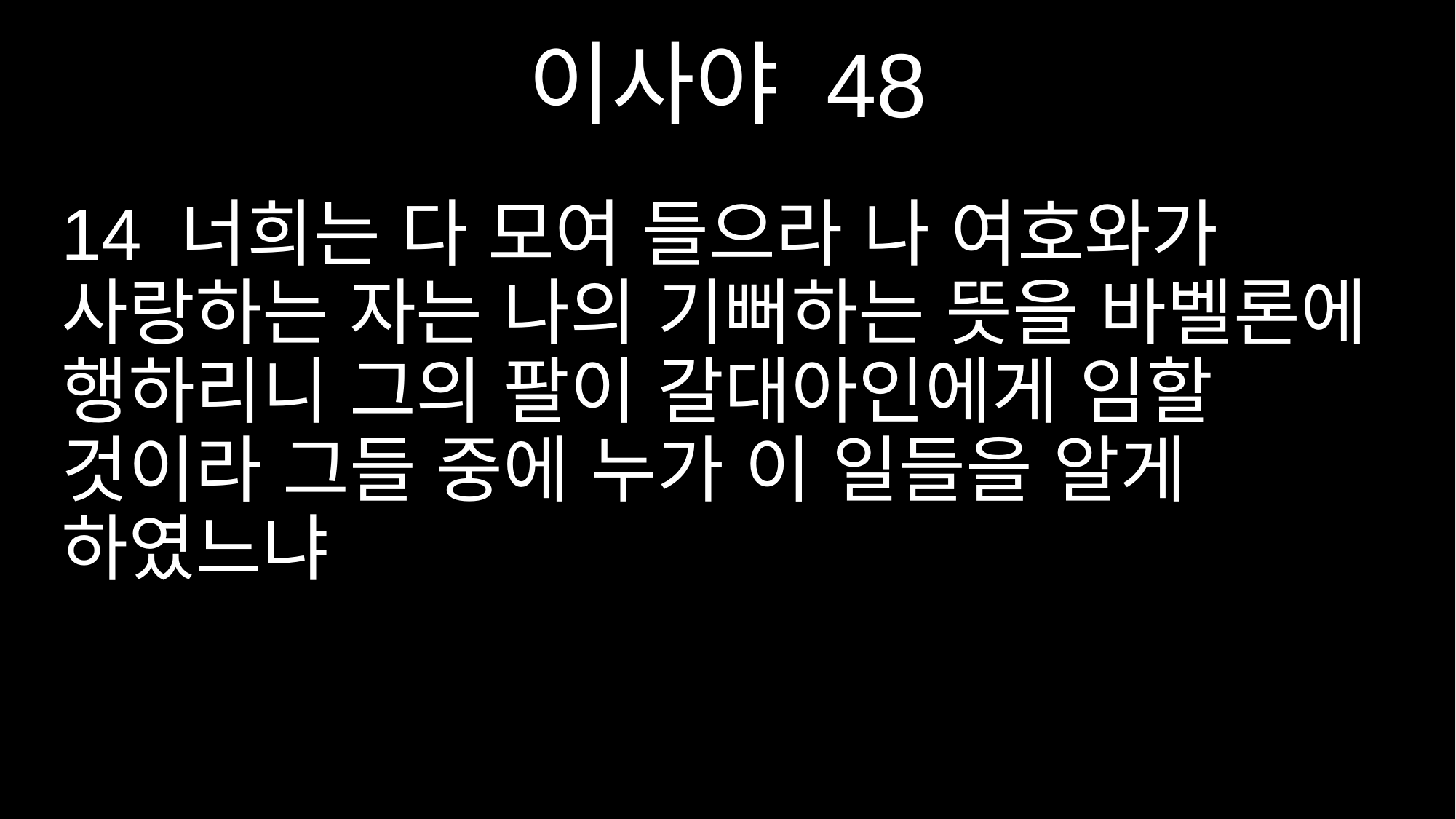

이사야 48
14 너희는 다 모여 들으라 나 여호와가 사랑하는 자는 나의 기뻐하는 뜻을 바벨론에 행하리니 그의 팔이 갈대아인에게 임할 것이라 그들 중에 누가 이 일들을 알게 하였느냐